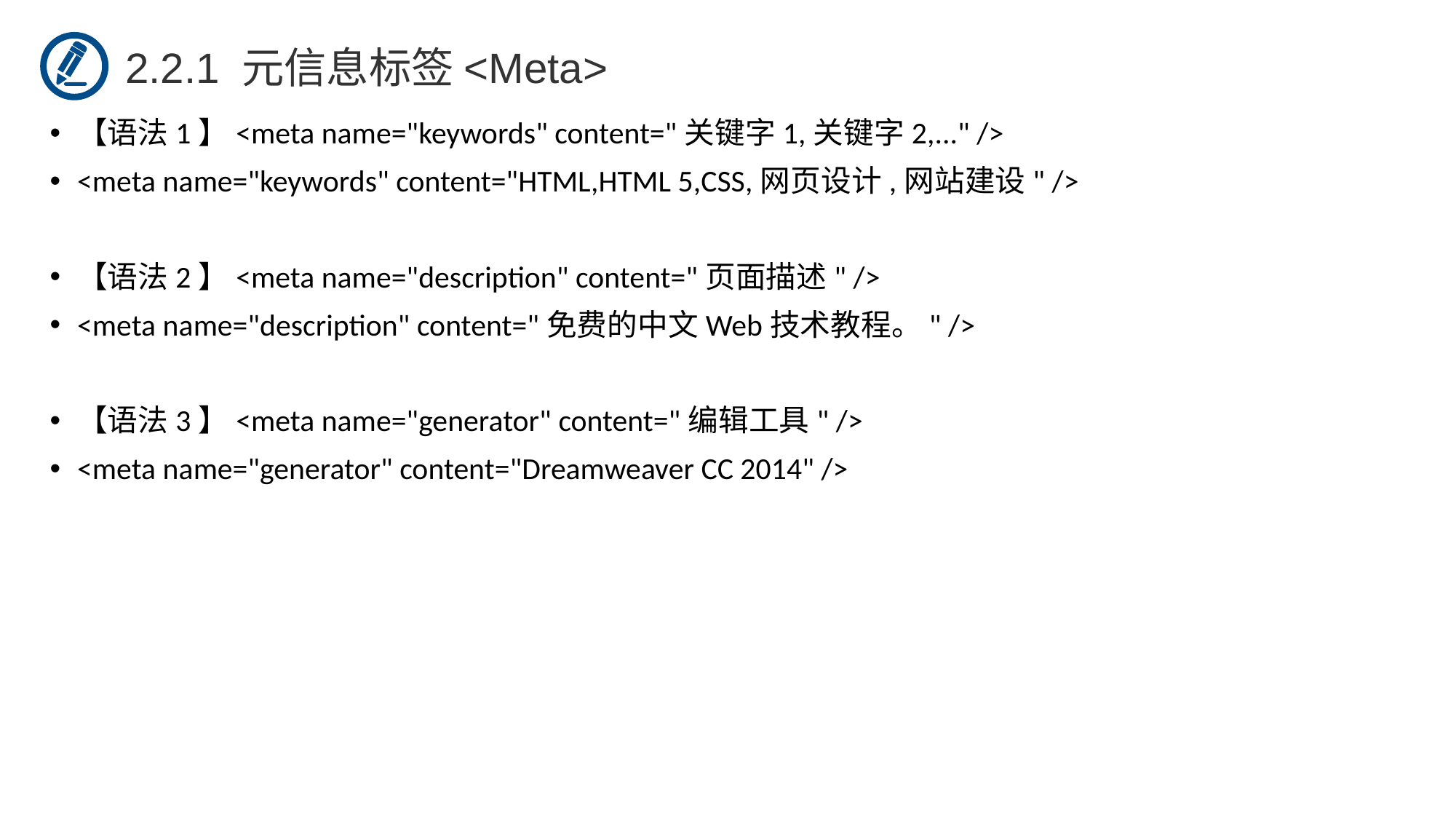

2.2.1 元信息标签<Meta>
【语法1】<meta name="keywords" content="关键字1,关键字2,..." />
<meta name="keywords" content="HTML,HTML 5,CSS,网页设计,网站建设" />

【语法2】<meta name="description" content="页面描述" />
<meta name="description" content="免费的中文Web技术教程。" />

【语法3】<meta name="generator" content="编辑工具" />
<meta name="generator" content="Dreamweaver CC 2014" />